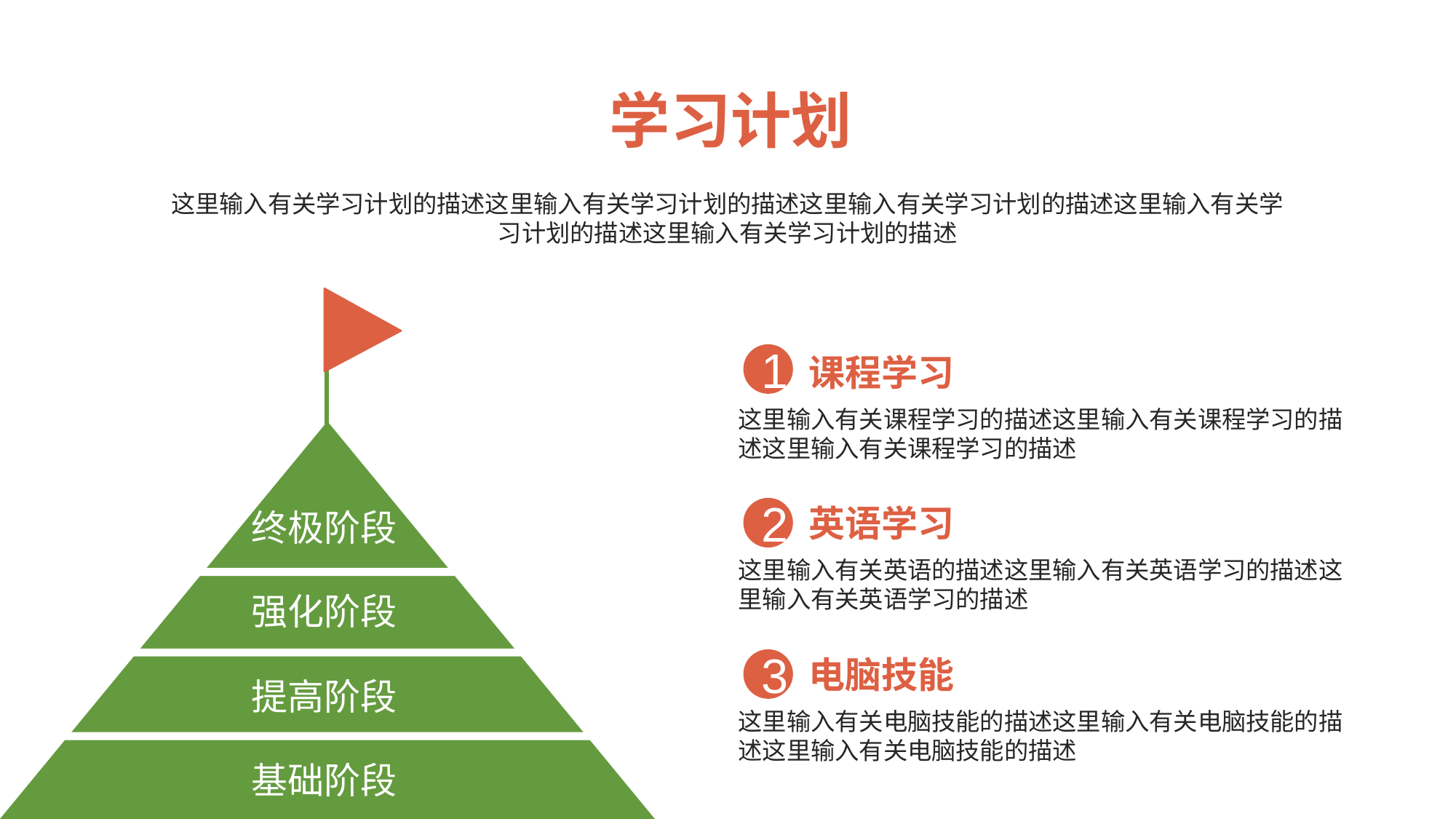

学习计划
这里输入有关学习计划的描述这里输入有关学习计划的描述这里输入有关学习计划的描述这里输入有关学习计划的描述这里输入有关学习计划的描述

1
课程学习
这里输入有关课程学习的描述这里输入有关课程学习的描述这里输入有关课程学习的描述
英语学习
2
终极阶段
这里输入有关英语的描述这里输入有关英语学习的描述这里输入有关英语学习的描述
强化阶段
电脑技能
3
提高阶段
这里输入有关电脑技能的描述这里输入有关电脑技能的描述这里输入有关电脑技能的描述
基础阶段